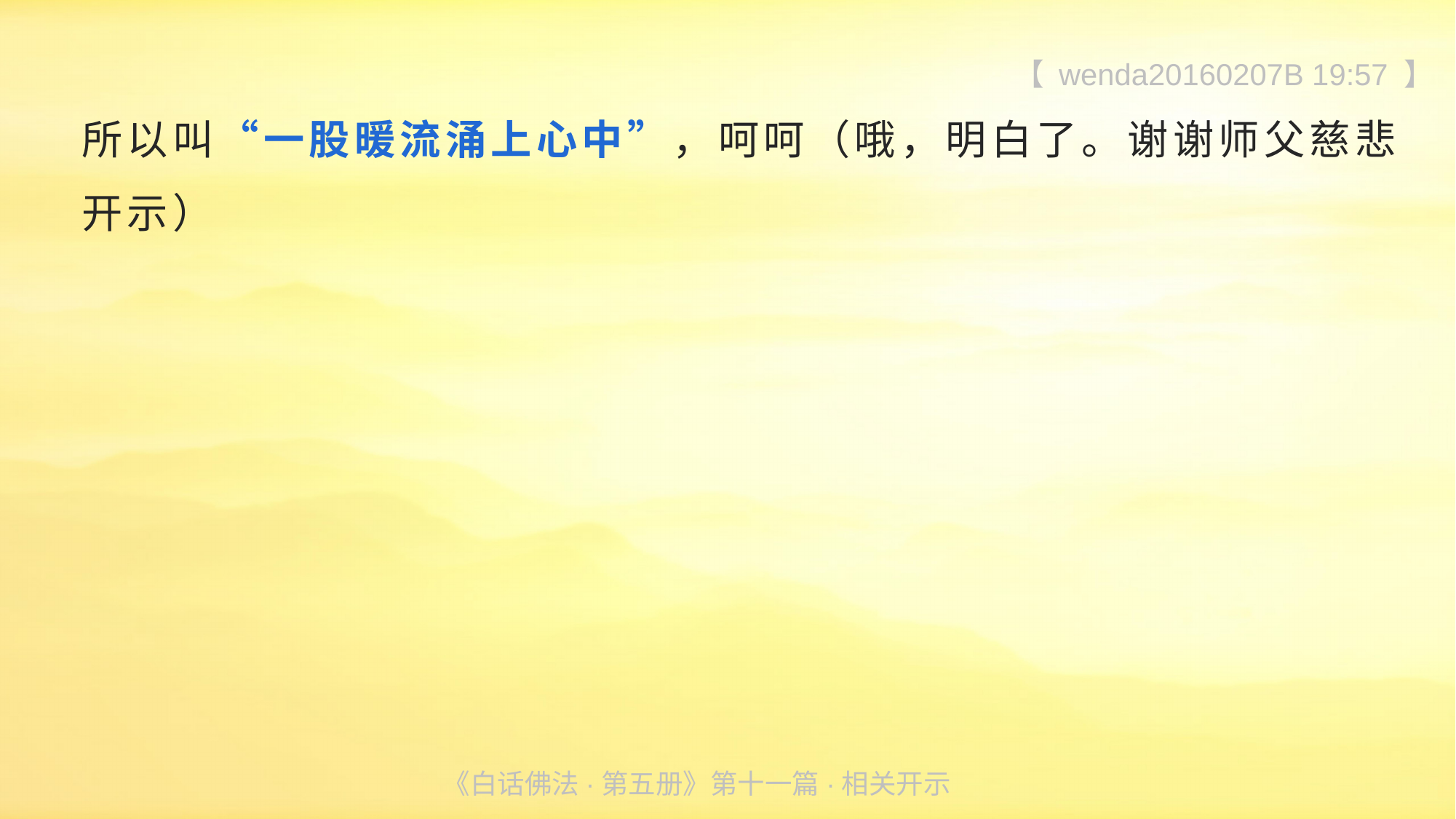

【 wenda20160207B 19:57 】
所以叫“一股暖流涌上心中”，呵呵（哦，明白了。谢谢师父慈悲开示）

《白话佛法·第五册》第十一篇·相关开示